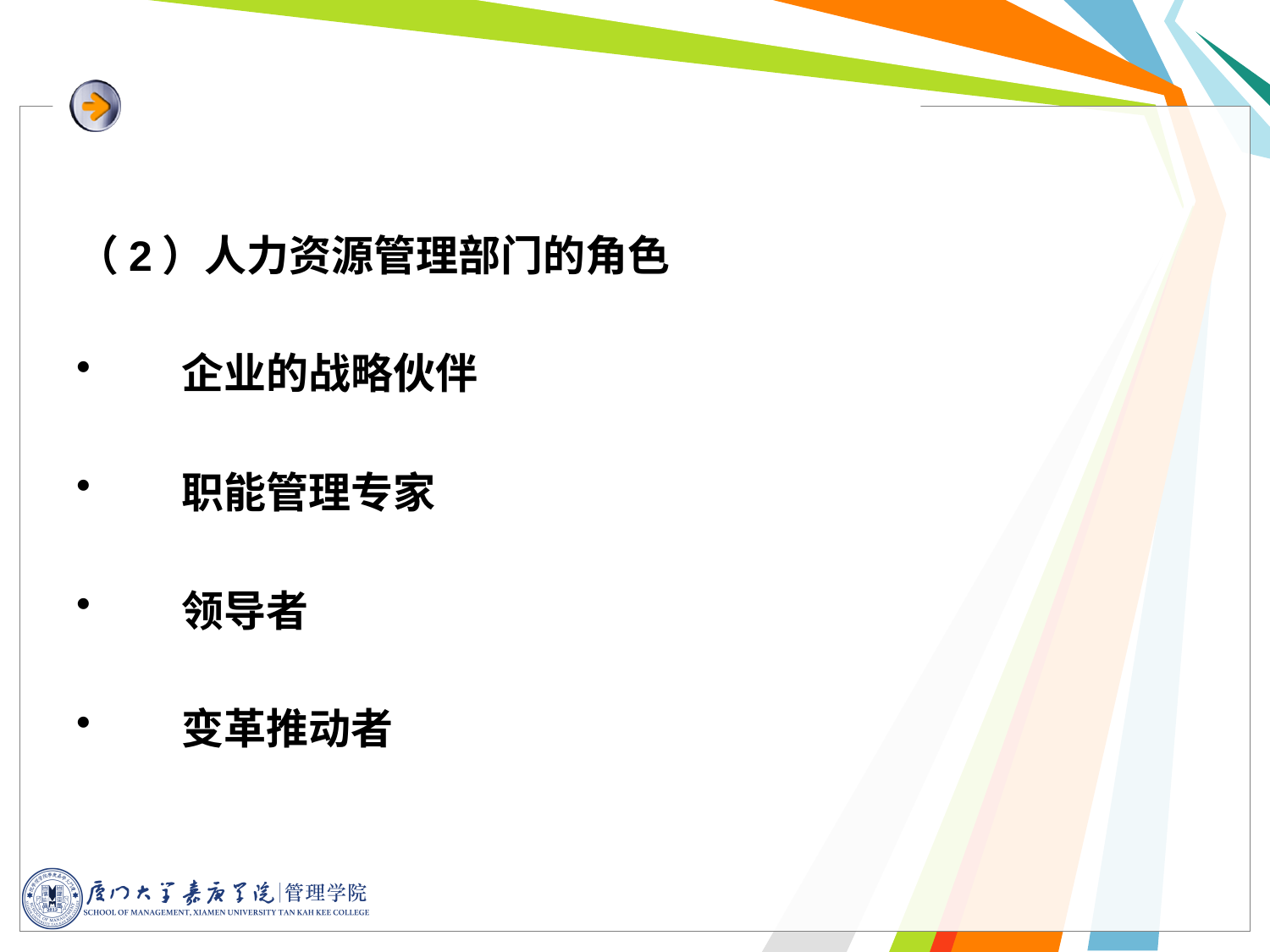

（2）人力资源管理部门的角色

     企业的战略伙伴

     职能管理专家

     领导者

     变革推动者